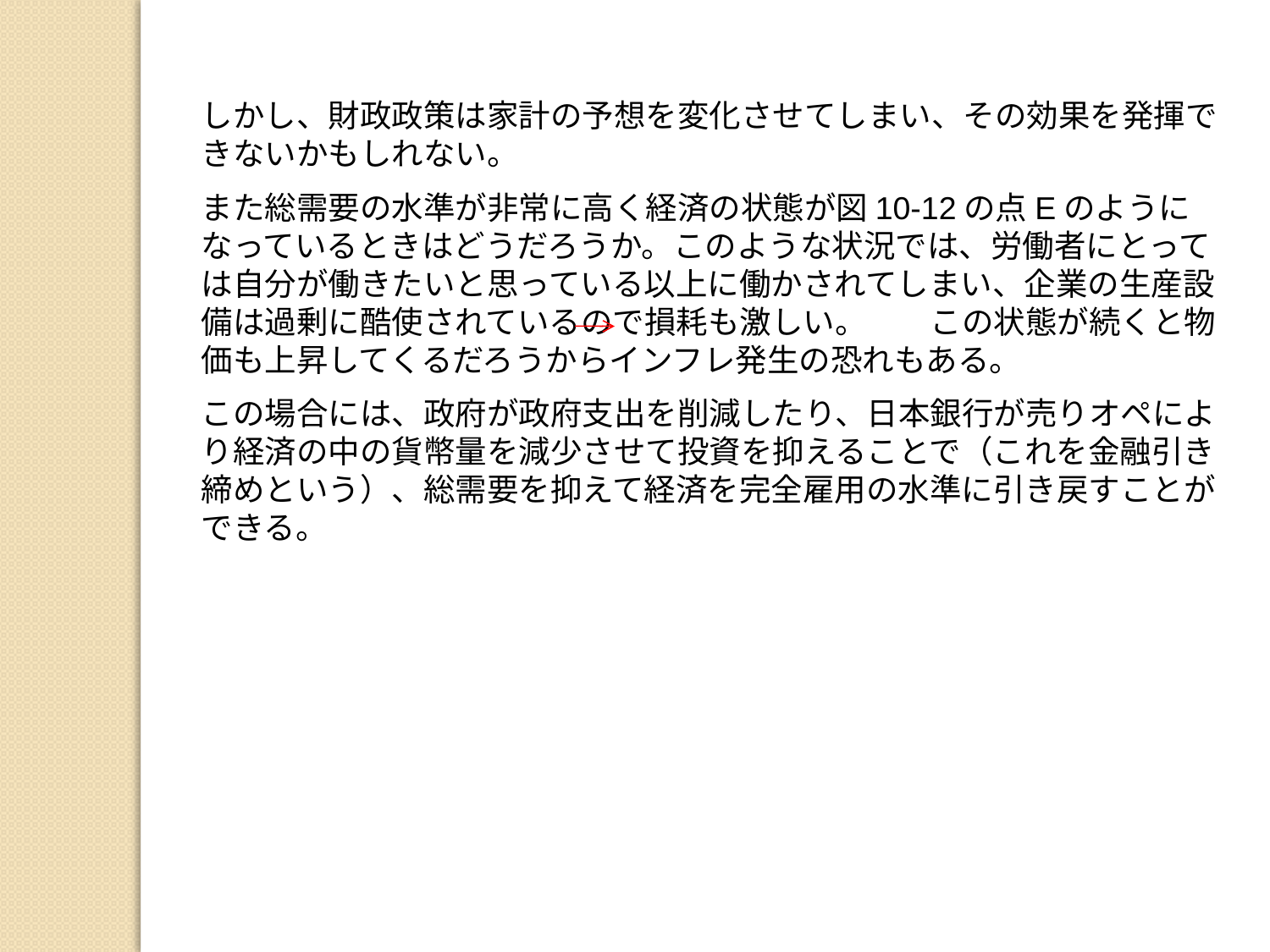

しかし、財政政策は家計の予想を変化させてしまい、その効果を発揮できないかもしれない。
また総需要の水準が非常に高く経済の状態が図10-12の点Eのようになっているときはどうだろうか。このような状況では、労働者にとっては自分が働きたいと思っている以上に働かされてしまい、企業の生産設備は過剰に酷使されているので損耗も激しい。　　この状態が続くと物価も上昇してくるだろうからインフレ発生の恐れもある。
この場合には、政府が政府支出を削減したり、日本銀行が売りオペにより経済の中の貨幣量を減少させて投資を抑えることで（これを金融引き締めという）、総需要を抑えて経済を完全雇用の水準に引き戻すことができる。